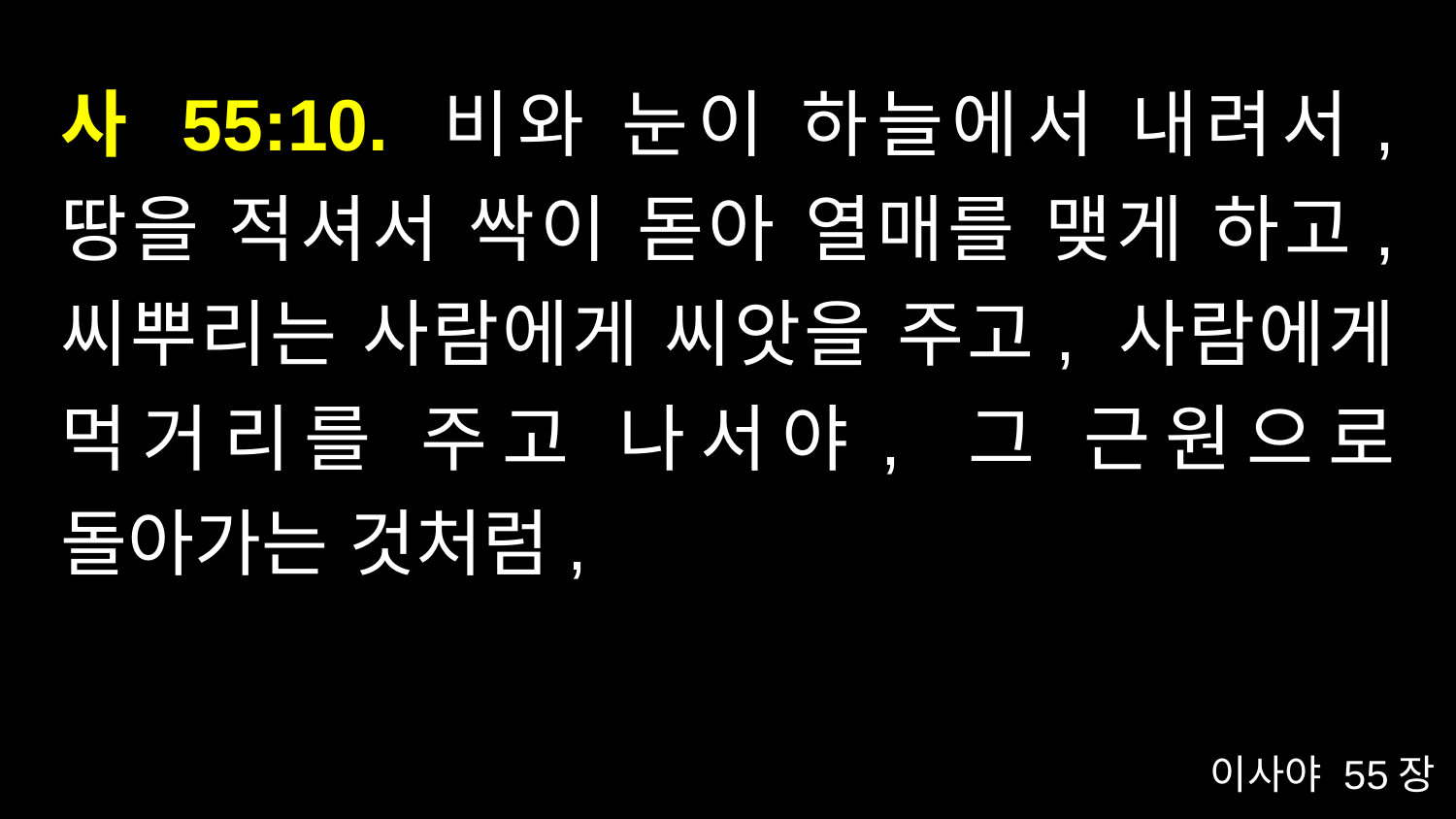

# 사 55:10. 비와 눈이 하늘에서 내려서, 땅을 적셔서 싹이 돋아 열매를 맺게 하고, 씨뿌리는 사람에게 씨앗을 주고, 사람에게 먹거리를 주고 나서야, 그 근원으로 돌아가는 것처럼,
이사야 55장